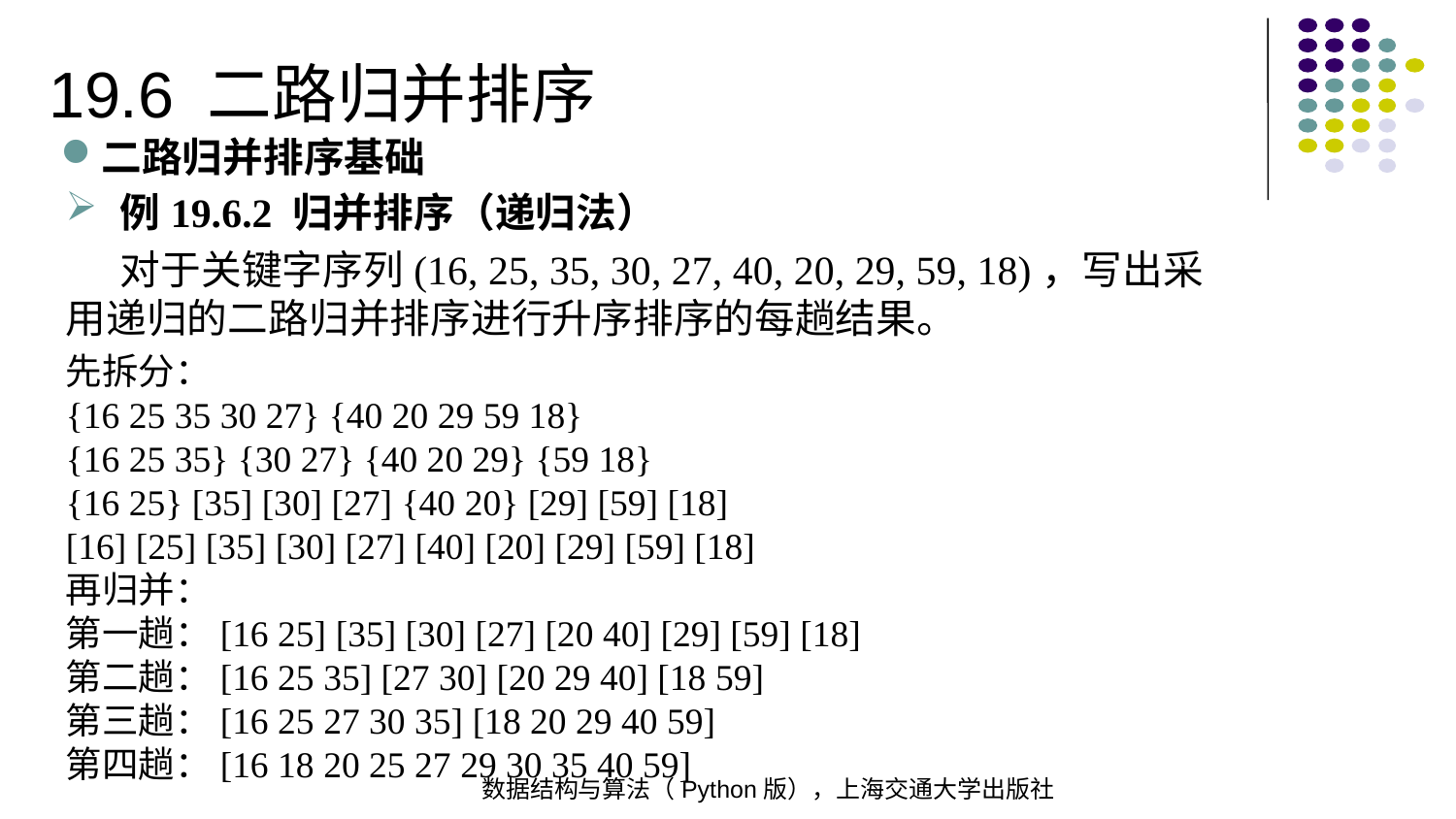

19.6 二路归并排序
二路归并排序基础
例19.6.2 归并排序（递归法）
     对于关键字序列(16, 25, 35, 30, 27, 40, 20, 29, 59, 18)，写出采用递归的二路归并排序进行升序排序的每趟结果。
先拆分：
{16 25 35 30 27} {40 20 29 59 18}
{16 25 35} {30 27} {40 20 29} {59 18}
{16 25} [35] [30] [27] {40 20} [29] [59] [18]
[16] [25] [35] [30] [27] [40] [20] [29] [59] [18]
再归并：
第一趟：[16 25] [35] [30] [27] [20 40] [29] [59] [18]
第二趟：[16 25 35] [27 30] [20 29 40] [18 59]
第三趟：[16 25 27 30 35] [18 20 29 40 59]
第四趟：[16 18 20 25 27 29 30 35 40 59]